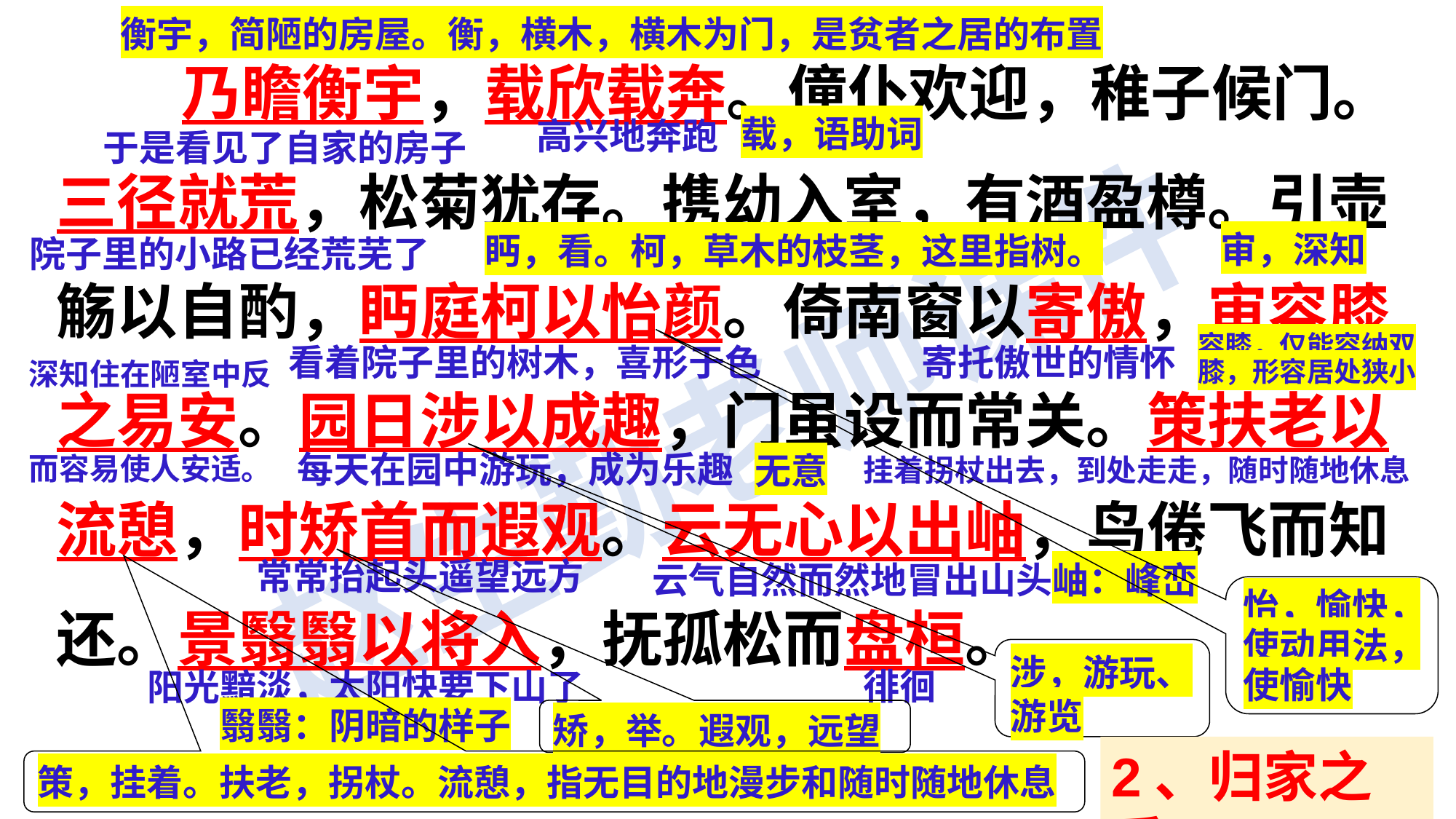

乃瞻衡宇，载欣载奔。僮仆欢迎，稚子候门。三径就荒，松菊犹存。携幼入室，有酒盈樽。引壶觞以自酌，眄庭柯以怡颜。倚南窗以寄傲，审容膝之易安。园日涉以成趣，门虽设而常关。策扶老以流憩，时矫首而遐观。云无心以出岫，鸟倦飞而知还。景翳翳以将入，抚孤松而盘桓。
衡宇，简陋的房屋。衡，横木，横木为门，是贫者之居的布置
高兴地奔跑
载，语助词
于是看见了自家的房子
院子里的小路已经荒芜了
审，深知
眄，看。柯，草木的枝茎，这里指树。
容膝，仅能容纳双膝，形容居处狭小
看着院子里的树木，喜形于色
寄托傲世的情怀
深知住在陋室中反

而容易使人安适。
每天在园中游玩，成为乐趣
挂着拐杖出去，到处走走，随时随地休息
无意
常常抬起头遥望远方
云气自然而然地冒出山头岫：峰峦
怡，愉快，使动用法，使愉快
涉，游玩、游览
徘徊
阳光黯淡，太阳快要下山了
矫，举。遐观，远望
翳翳：阴暗的样子
2、归家之乐
策，挂着。扶老，拐杖。流憩，指无目的地漫步和随时随地休息